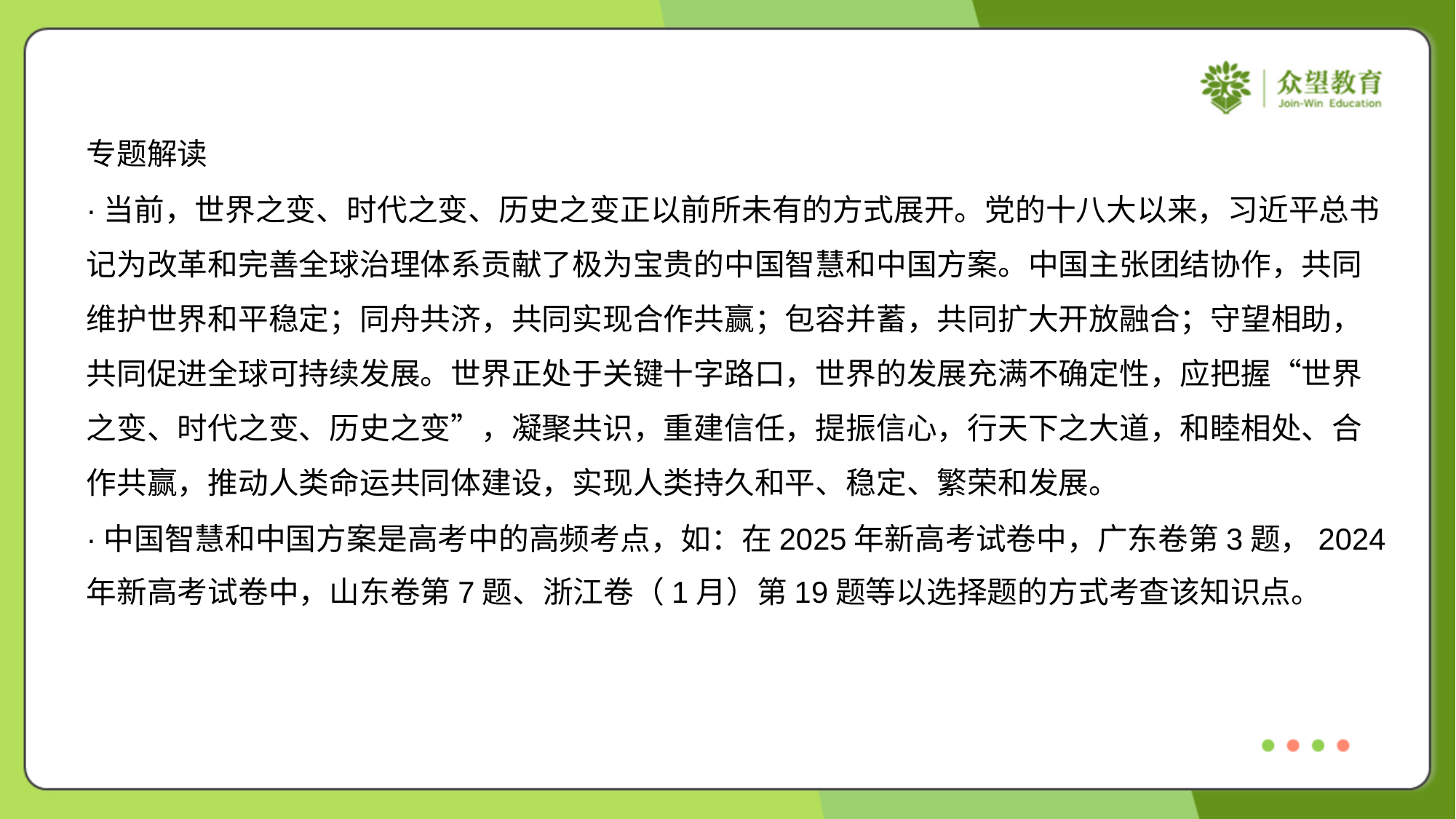

专题解读
·当前，世界之变、时代之变、历史之变正以前所未有的方式展开。党的十八大以来，习近平总书
记为改革和完善全球治理体系贡献了极为宝贵的中国智慧和中国方案。中国主张团结协作，共同
维护世界和平稳定；同舟共济，共同实现合作共赢；包容并蓄，共同扩大开放融合；守望相助，
共同促进全球可持续发展。世界正处于关键十字路口，世界的发展充满不确定性，应把握“世界
之变、时代之变、历史之变”，凝聚共识，重建信任，提振信心，行天下之大道，和睦相处、合
作共赢，推动人类命运共同体建设，实现人类持久和平、稳定、繁荣和发展。
·中国智慧和中国方案是高考中的高频考点，如：在2025年新高考试卷中，广东卷第3题，2024
年新高考试卷中，山东卷第7题、浙江卷（1月）第19题等以选择题的方式考查该知识点。